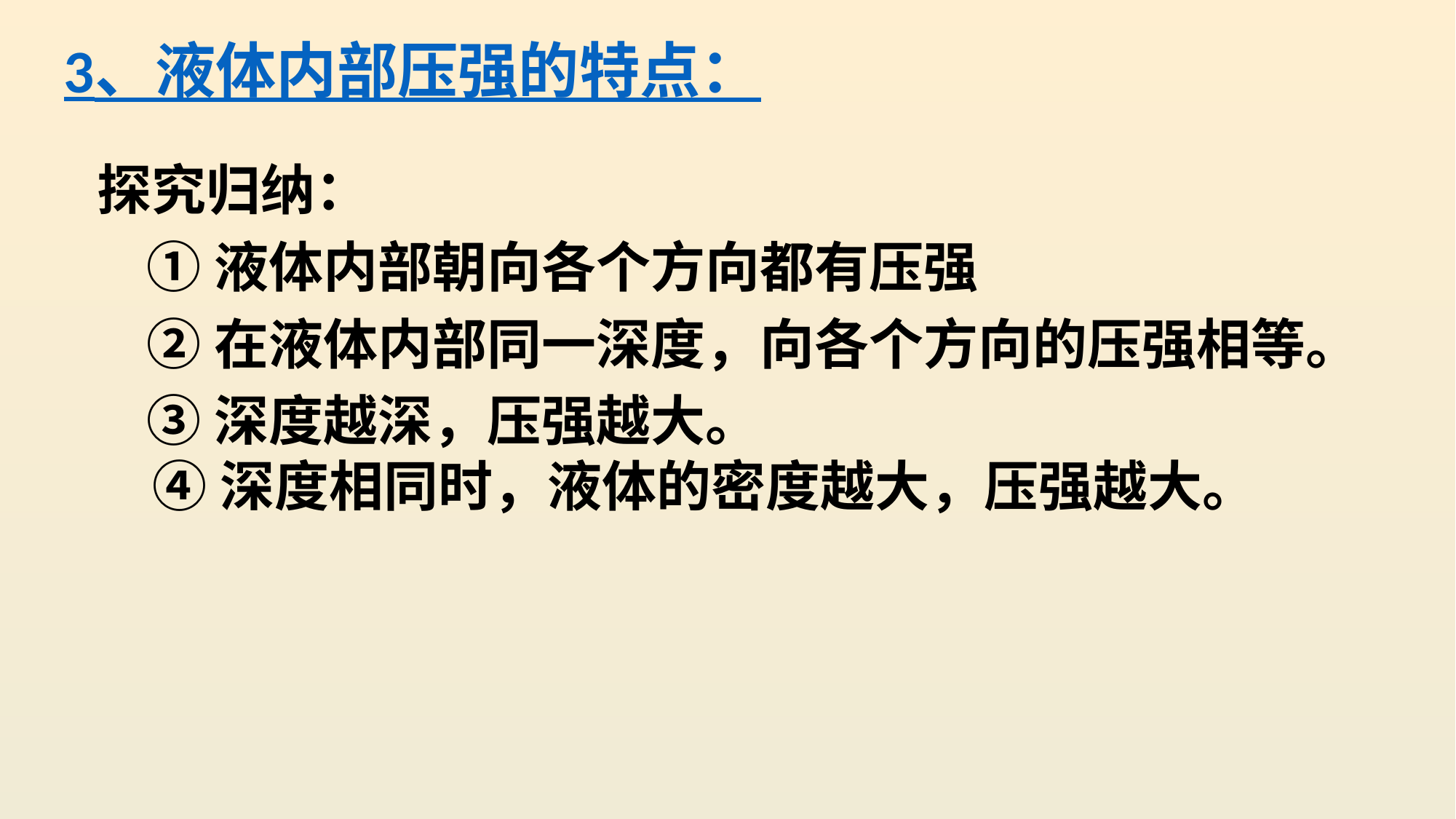

3、液体内部压强的特点：
探究归纳：
①液体内部朝向各个方向都有压强
②在液体内部同一深度，向各个方向的压强相等。
③深度越深，压强越大。
④深度相同时，液体的密度越大，压强越大。